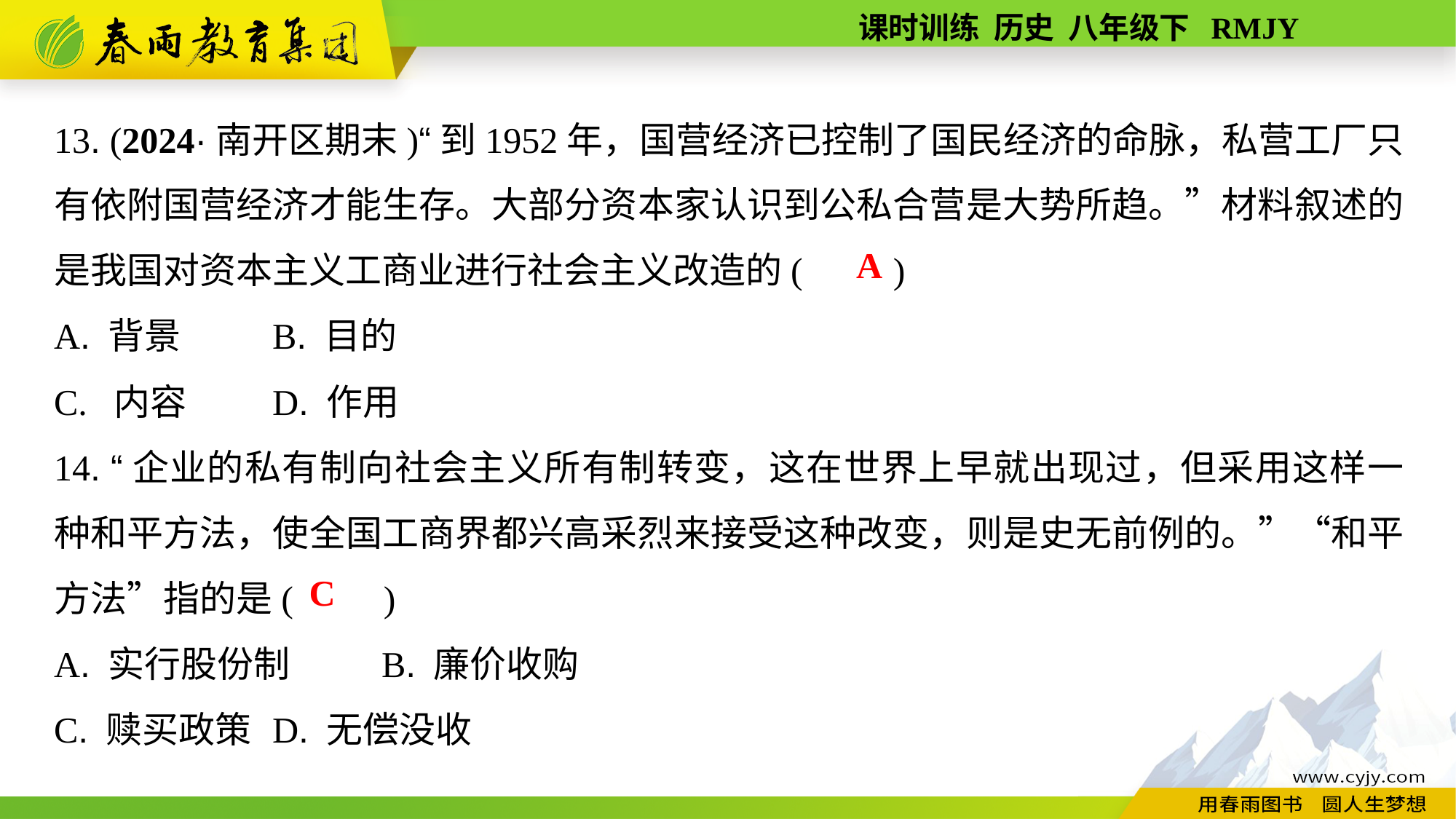

13. (2024·南开区期末)“到1952年，国营经济已控制了国民经济的命脉，私营工厂只有依附国营经济才能生存。大部分资本家认识到公私合营是大势所趋。”材料叙述的是我国对资本主义工商业进行社会主义改造的(　　)
A. 背景	B. 目的
C.  内容	D. 作用
14. “企业的私有制向社会主义所有制转变，这在世界上早就出现过，但采用这样一种和平方法，使全国工商界都兴高采烈来接受这种改变，则是史无前例的。”“和平方法”指的是(　　)
A. 实行股份制	B. 廉价收购
C. 赎买政策	D. 无偿没收
A
C